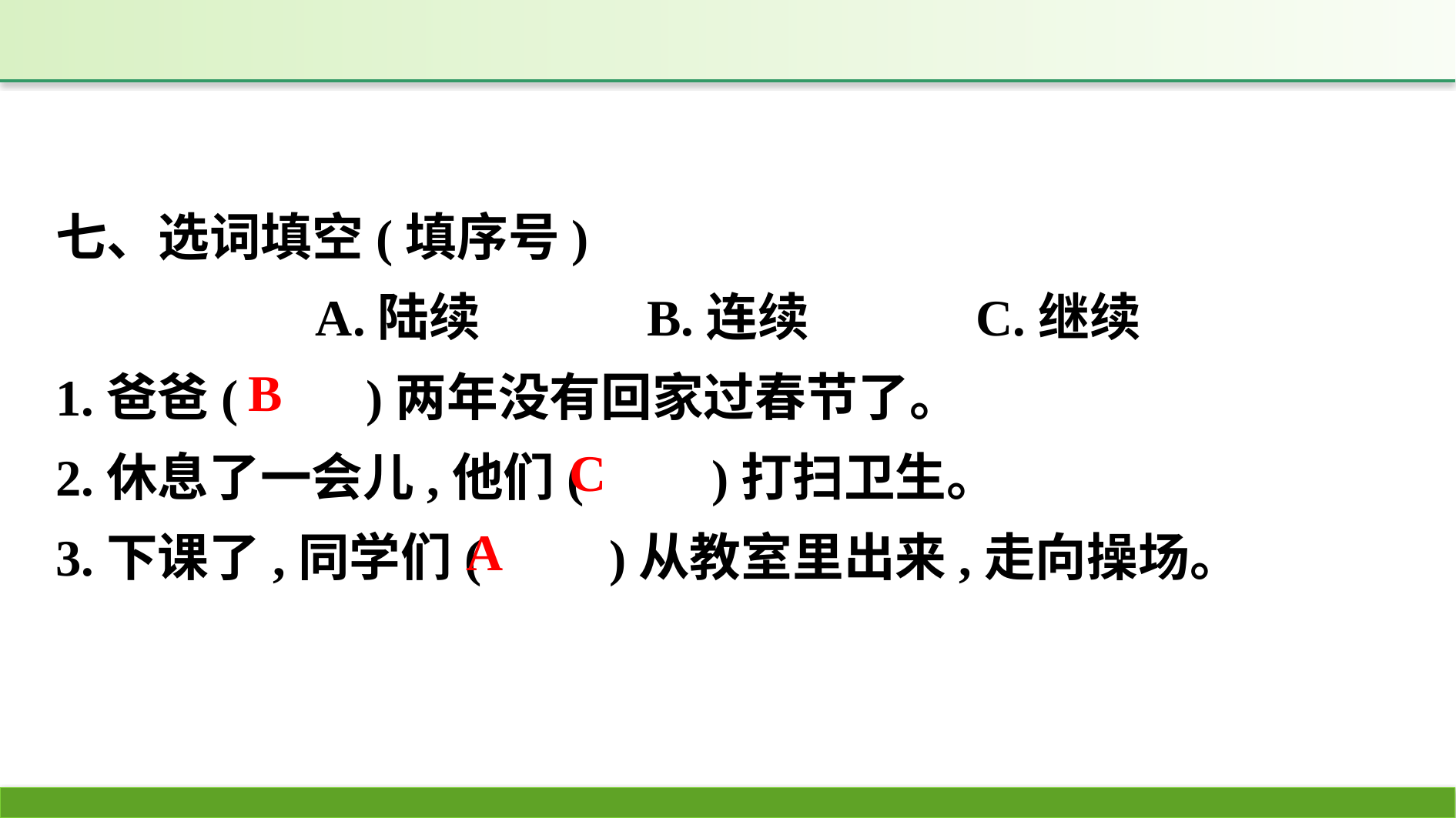

七、选词填空(填序号)
A.陆续　　　B.连续　　　C.继续
1.爸爸(　　)两年没有回家过春节了。
2.休息了一会儿,他们(　　)打扫卫生。
3.下课了,同学们(　　)从教室里出来,走向操场。
B
C
A